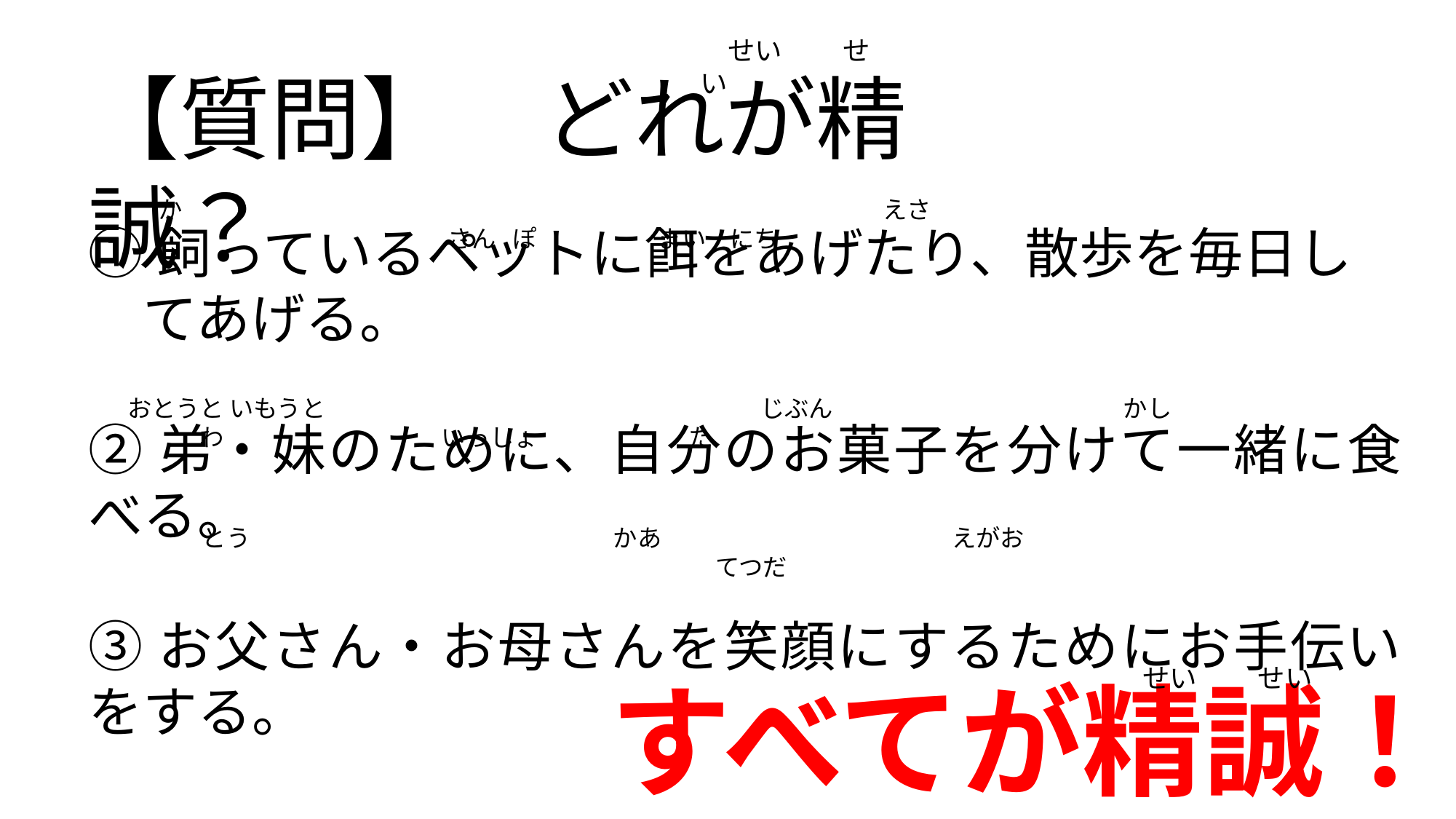

せい　　 せい
【質問】　どれが精誠？
か　　　　　　　　　　　　　　　　　　　　　　　　　　　　　えさ　　　　　　　　　　　　　　　　　　　　　さん   ぽ　　　　　まい　にち
①飼っているペットに餌をあげたり、散歩を毎日し
　てあげる。

②弟・妹のために、自分のお菓子を分けて一緒に食べる。

③お父さん・お母さんを笑顔にするためにお手伝いをする。
おとうと いもうと　　　　　　　　　　　　　　　　　　じぶん　　　　　　　　　　　　かし　　　　　　　わ　　　　　　　　　いっしょ　　　　　　 た
とう　　　　　　　　　　　　　　　かあ　　　　　　　　　　　　えがお　　　　　　　　　　 　　　　　　　　　　　　　　　　　　てつだ
　せい　　 せい
すべてが精誠！